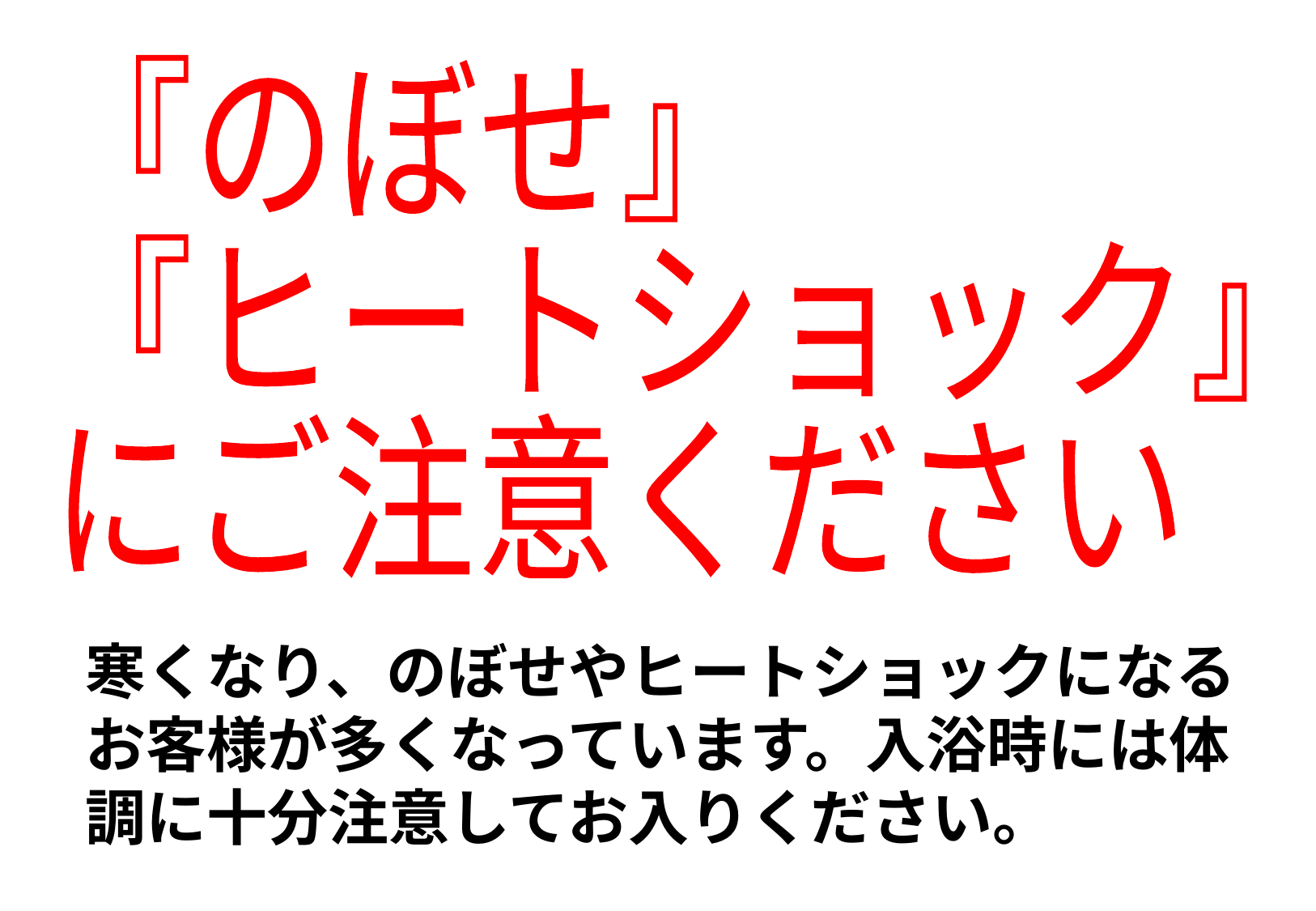

『のぼせ』
『ヒートショック』
にご注意ください
寒くなり、のぼせやヒートショックになるお客様が多くなっています。入浴時には体調に十分注意してお入りください。